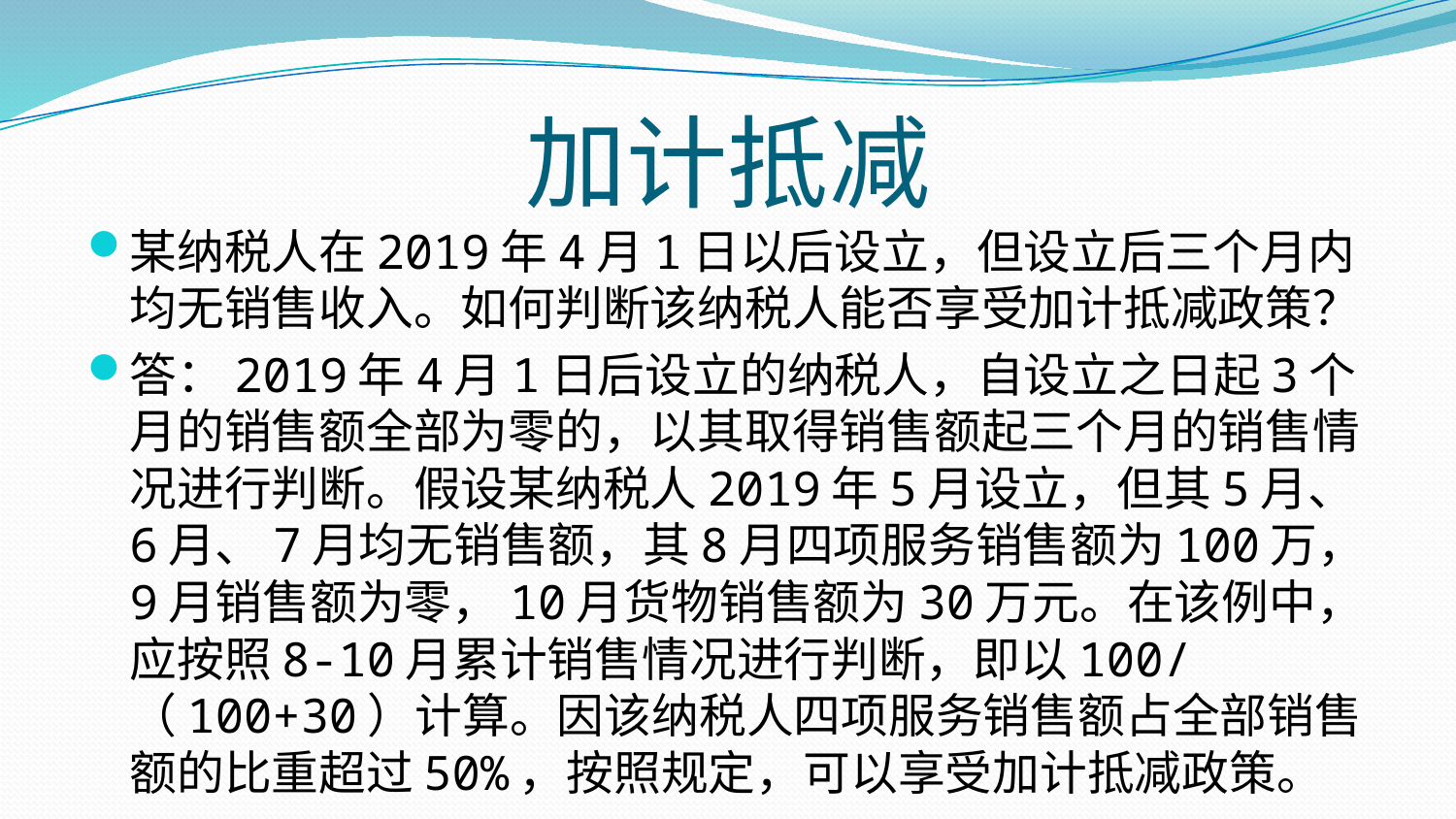

# 加计抵减
某纳税人在2019年4月1日以后设立，但设立后三个月内均无销售收入。如何判断该纳税人能否享受加计抵减政策？
答：2019年4月1日后设立的纳税人，自设立之日起3个月的销售额全部为零的，以其取得销售额起三个月的销售情况进行判断。假设某纳税人2019年5月设立，但其5月、6月、7月均无销售额，其8月四项服务销售额为100万，9月销售额为零，10月货物销售额为30万元。在该例中，应按照8-10月累计销售情况进行判断，即以100/（100+30）计算。因该纳税人四项服务销售额占全部销售额的比重超过50%，按照规定，可以享受加计抵减政策。